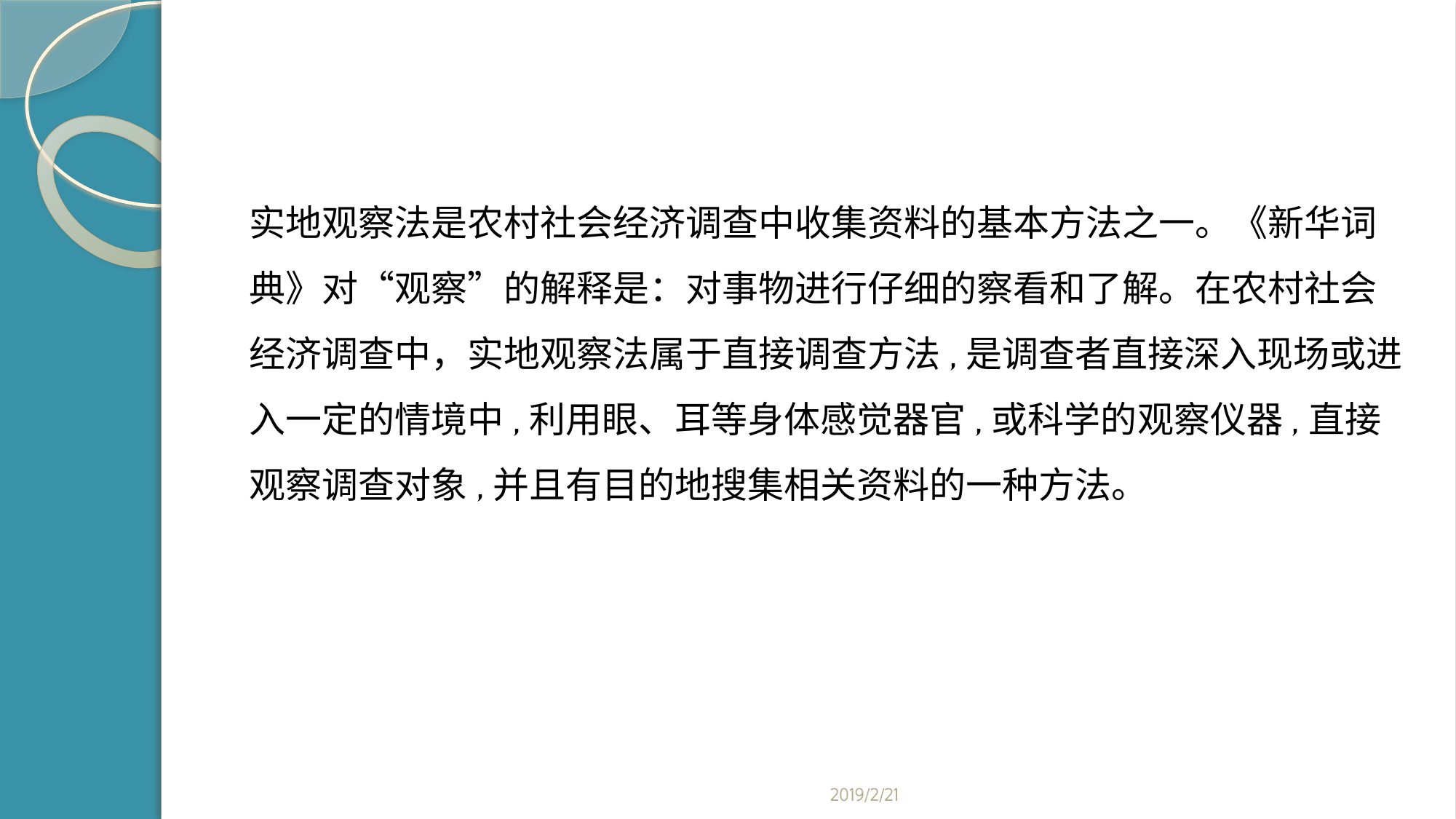

#
实地观察法是农村社会经济调查中收集资料的基本方法之一。《新华词典》对“观察”的解释是：对事物进行仔细的察看和了解。在农村社会经济调查中，实地观察法属于直接调查方法,是调查者直接深入现场或进入一定的情境中,利用眼、耳等身体感觉器官,或科学的观察仪器,直接观察调查对象,并且有目的地搜集相关资料的一种方法。
2019/2/21